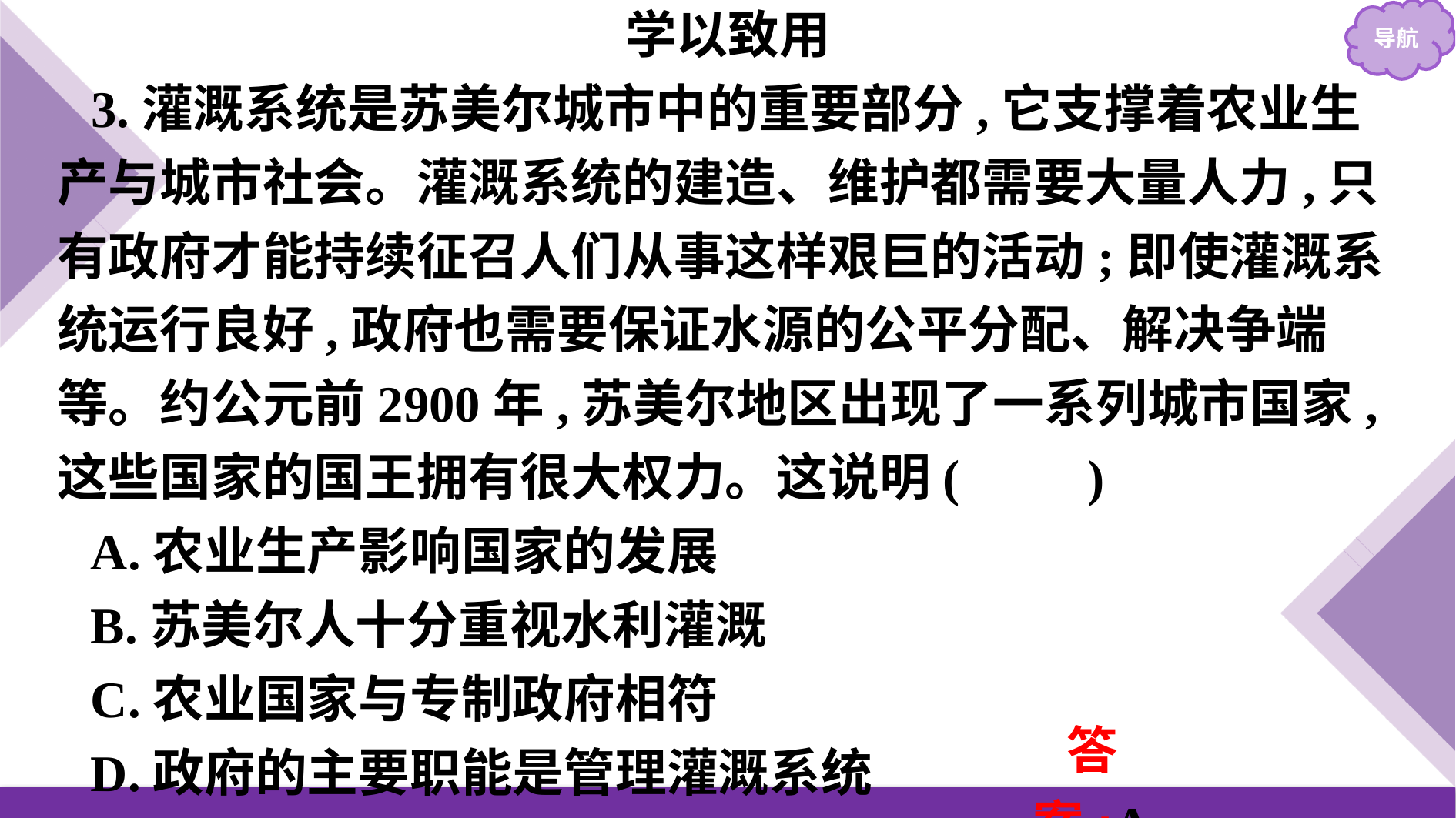

学以致用
3.灌溉系统是苏美尔城市中的重要部分,它支撑着农业生产与城市社会。灌溉系统的建造、维护都需要大量人力,只有政府才能持续征召人们从事这样艰巨的活动;即使灌溉系统运行良好,政府也需要保证水源的公平分配、解决争端等。约公元前2900年,苏美尔地区出现了一系列城市国家,这些国家的国王拥有很大权力。这说明(　　)
A.农业生产影响国家的发展
B.苏美尔人十分重视水利灌溉
C.农业国家与专制政府相符
D.政府的主要职能是管理灌溉系统
答案:A